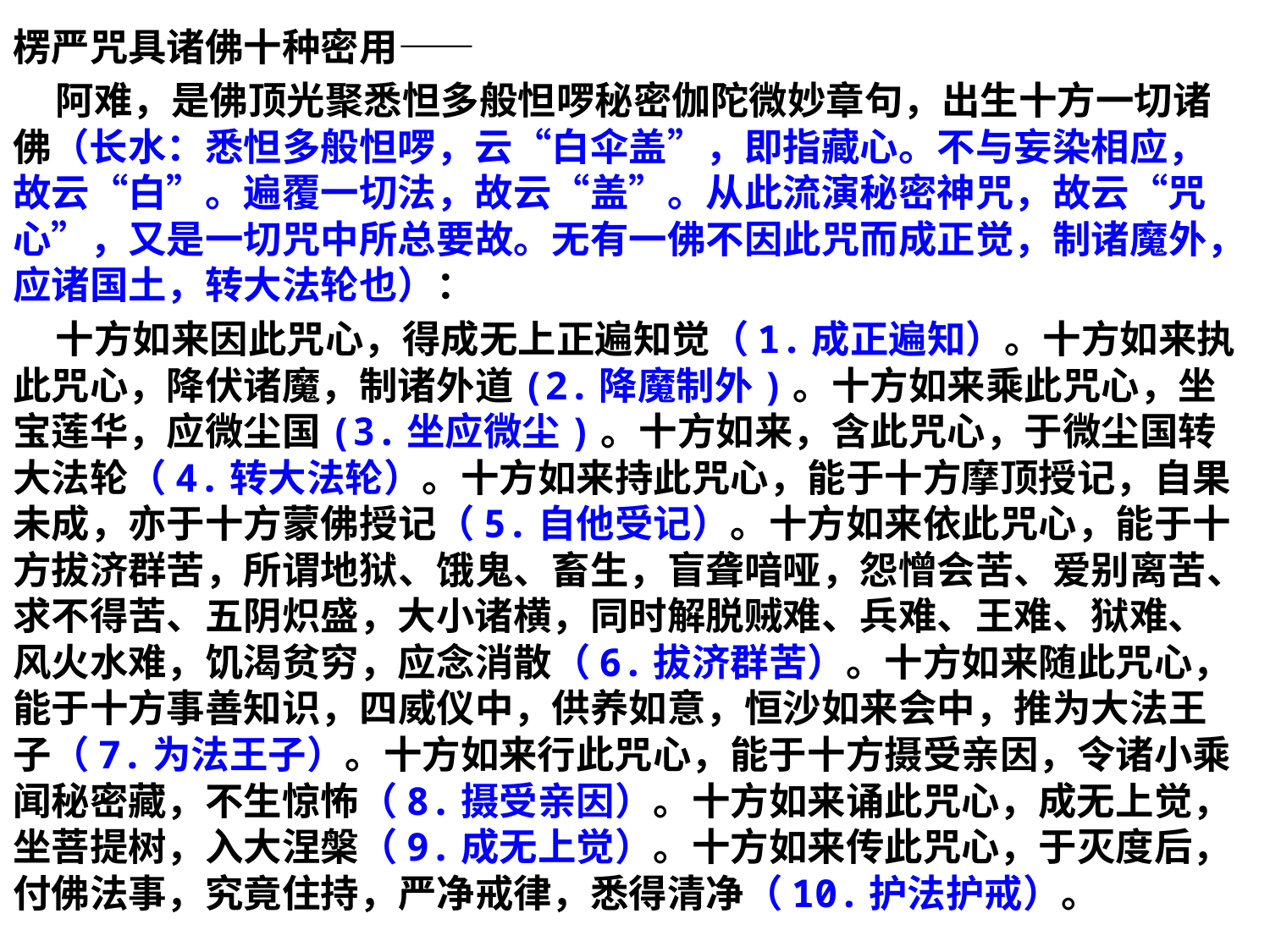

楞严咒具诸佛十种密用——
    阿难，是佛顶光聚悉怛多般怛啰秘密伽陀微妙章句，出生十方一切诸佛（长水：悉怛多般怛啰，云“白伞盖”，即指藏心。不与妄染相应，故云“白”。遍覆一切法，故云“盖”。从此流演秘密神咒，故云“咒心”，又是一切咒中所总要故。无有一佛不因此咒而成正觉，制诸魔外，应诸国土，转大法轮也）：
    十方如来因此咒心，得成无上正遍知觉（1.成正遍知）。十方如来执此咒心，降伏诸魔，制诸外道(2.降魔制外)。十方如来乘此咒心，坐宝莲华，应微尘国(3.坐应微尘)。十方如来，含此咒心，于微尘国转大法轮（4.转大法轮）。十方如来持此咒心，能于十方摩顶授记，自果未成，亦于十方蒙佛授记（5.自他受记）。十方如来依此咒心，能于十方拔济群苦，所谓地狱、饿鬼、畜生，盲聋喑哑，怨憎会苦、爱别离苦、求不得苦、五阴炽盛，大小诸横，同时解脱贼难、兵难、王难、狱难、风火水难，饥渴贫穷，应念消散（6.拔济群苦）。十方如来随此咒心，能于十方事善知识，四威仪中，供养如意，恒沙如来会中，推为大法王子（7.为法王子）。十方如来行此咒心，能于十方摄受亲因，令诸小乘闻秘密藏，不生惊怖（8.摄受亲因）。十方如来诵此咒心，成无上觉，坐菩提树，入大涅槃（9.成无上觉）。十方如来传此咒心，于灭度后，付佛法事，究竟住持，严净戒律，悉得清净（10.护法护戒）。